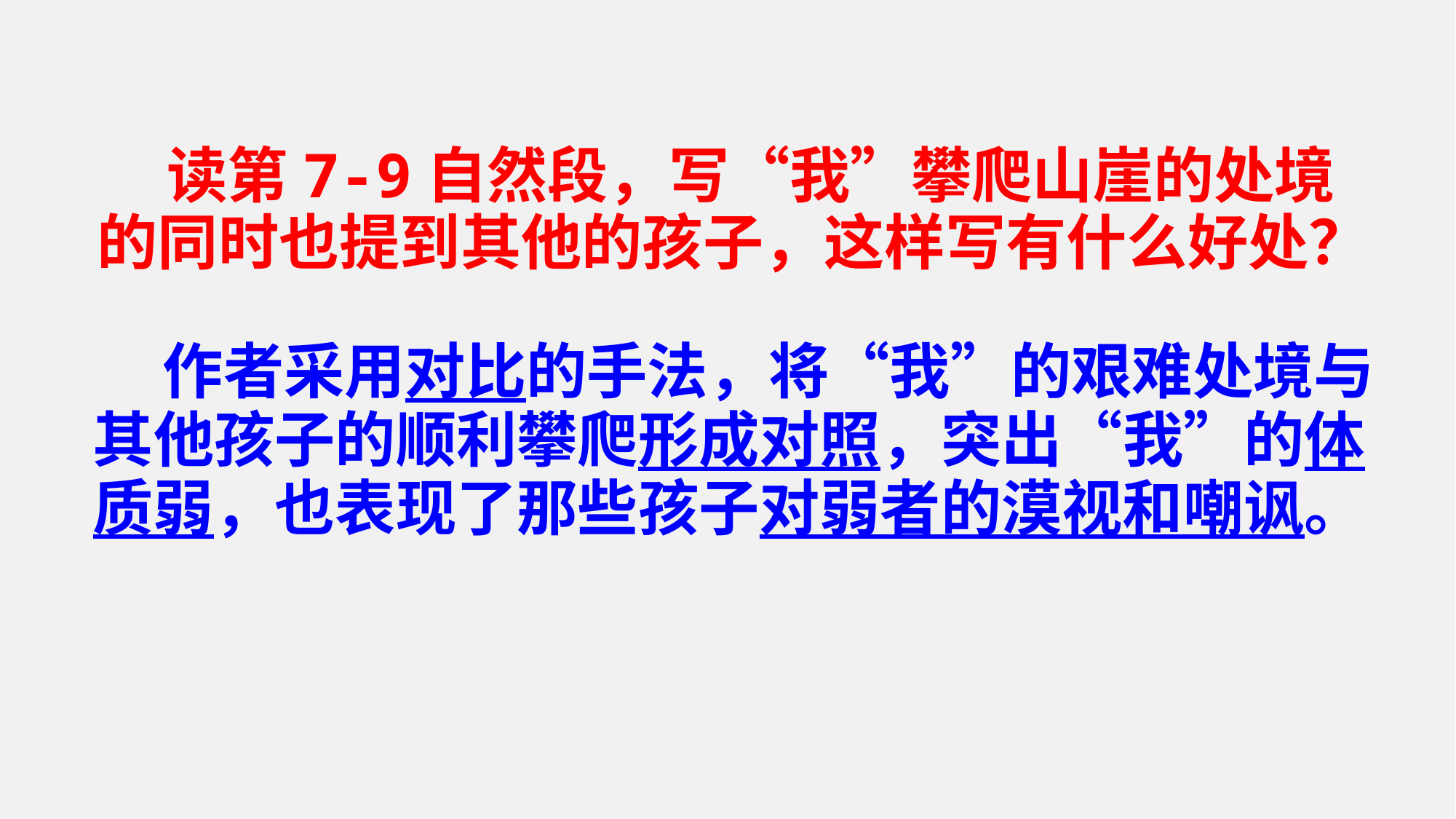

读第7-9自然段，写“我”攀爬山崖的处境的同时也提到其他的孩子，这样写有什么好处？
    作者采用对比的手法，将“我”的艰难处境与其他孩子的顺利攀爬形成对照，突出“我”的体质弱，也表现了那些孩子对弱者的漠视和嘲讽。